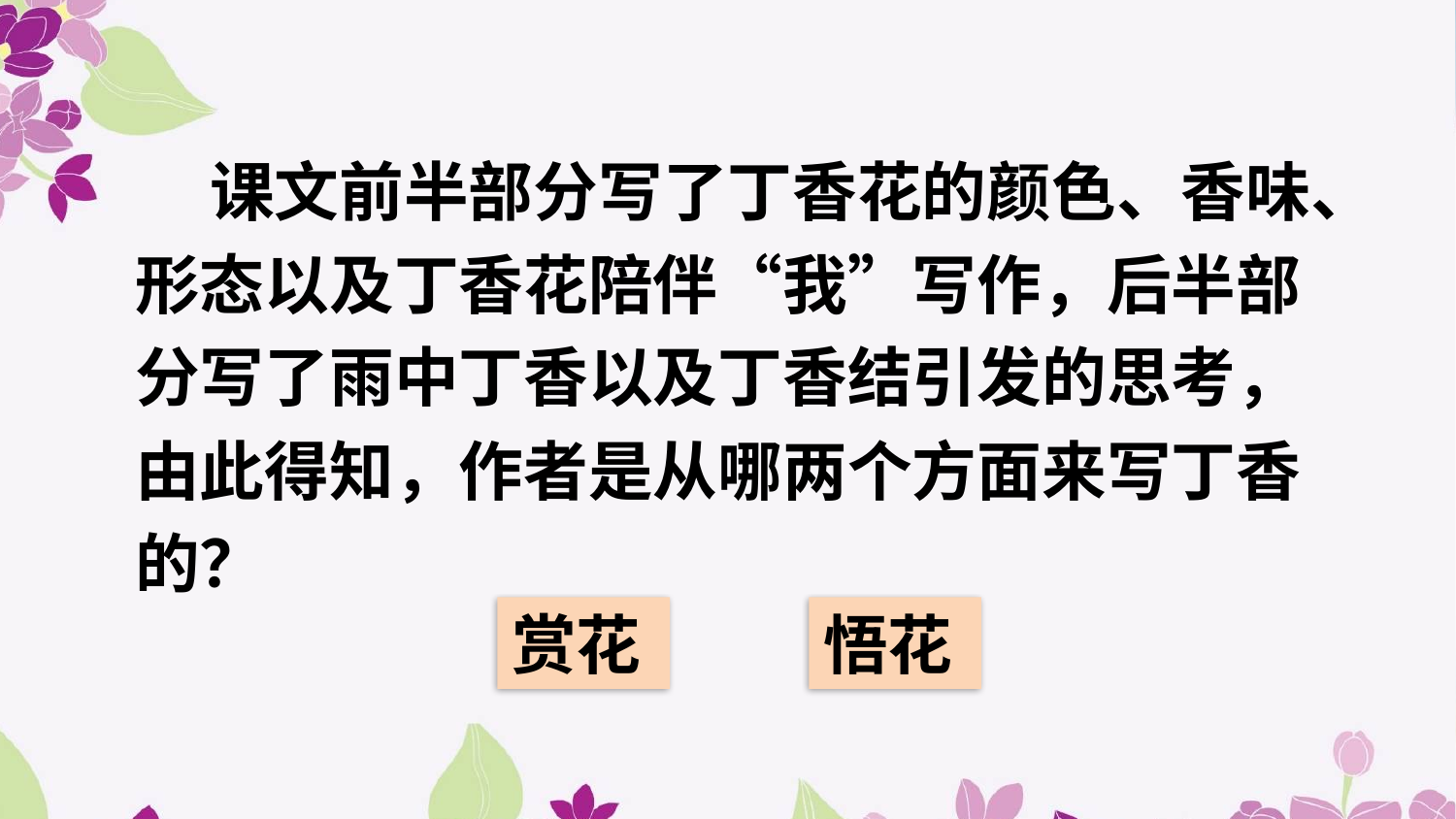

课文前半部分写了丁香花的颜色、香味、形态以及丁香花陪伴“我”写作，后半部分写了雨中丁香以及丁香结引发的思考，由此得知，作者是从哪两个方面来写丁香的？
赏花
悟花